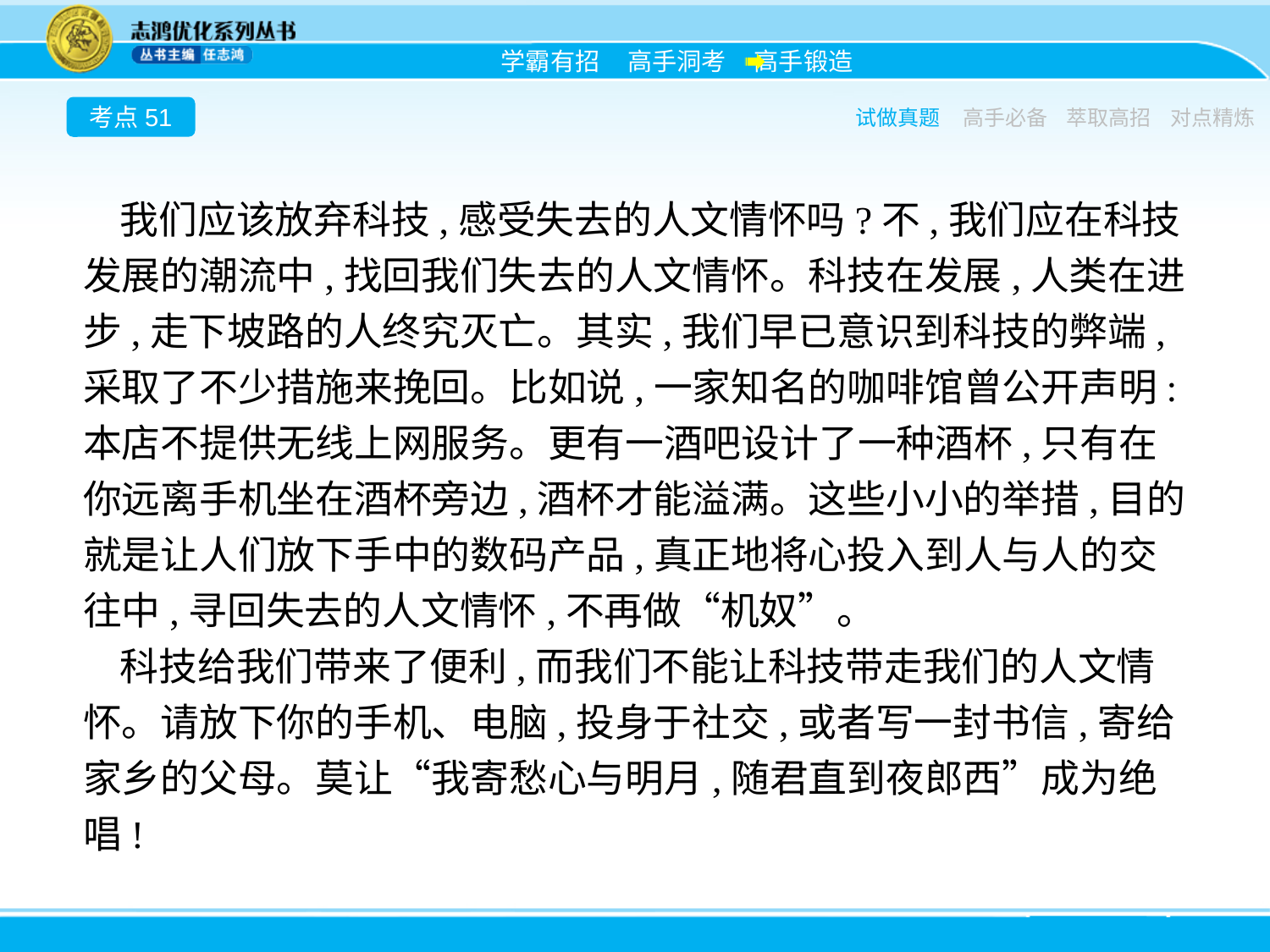

考点51
试做真题
高手必备
萃取高招
对点精炼
我们应该放弃科技,感受失去的人文情怀吗?不,我们应在科技发展的潮流中,找回我们失去的人文情怀。科技在发展,人类在进步,走下坡路的人终究灭亡。其实,我们早已意识到科技的弊端,采取了不少措施来挽回。比如说,一家知名的咖啡馆曾公开声明:本店不提供无线上网服务。更有一酒吧设计了一种酒杯,只有在你远离手机坐在酒杯旁边,酒杯才能溢满。这些小小的举措,目的就是让人们放下手中的数码产品,真正地将心投入到人与人的交往中,寻回失去的人文情怀,不再做“机奴”。
科技给我们带来了便利,而我们不能让科技带走我们的人文情怀。请放下你的手机、电脑,投身于社交,或者写一封书信,寄给家乡的父母。莫让“我寄愁心与明月,随君直到夜郎西”成为绝唱!